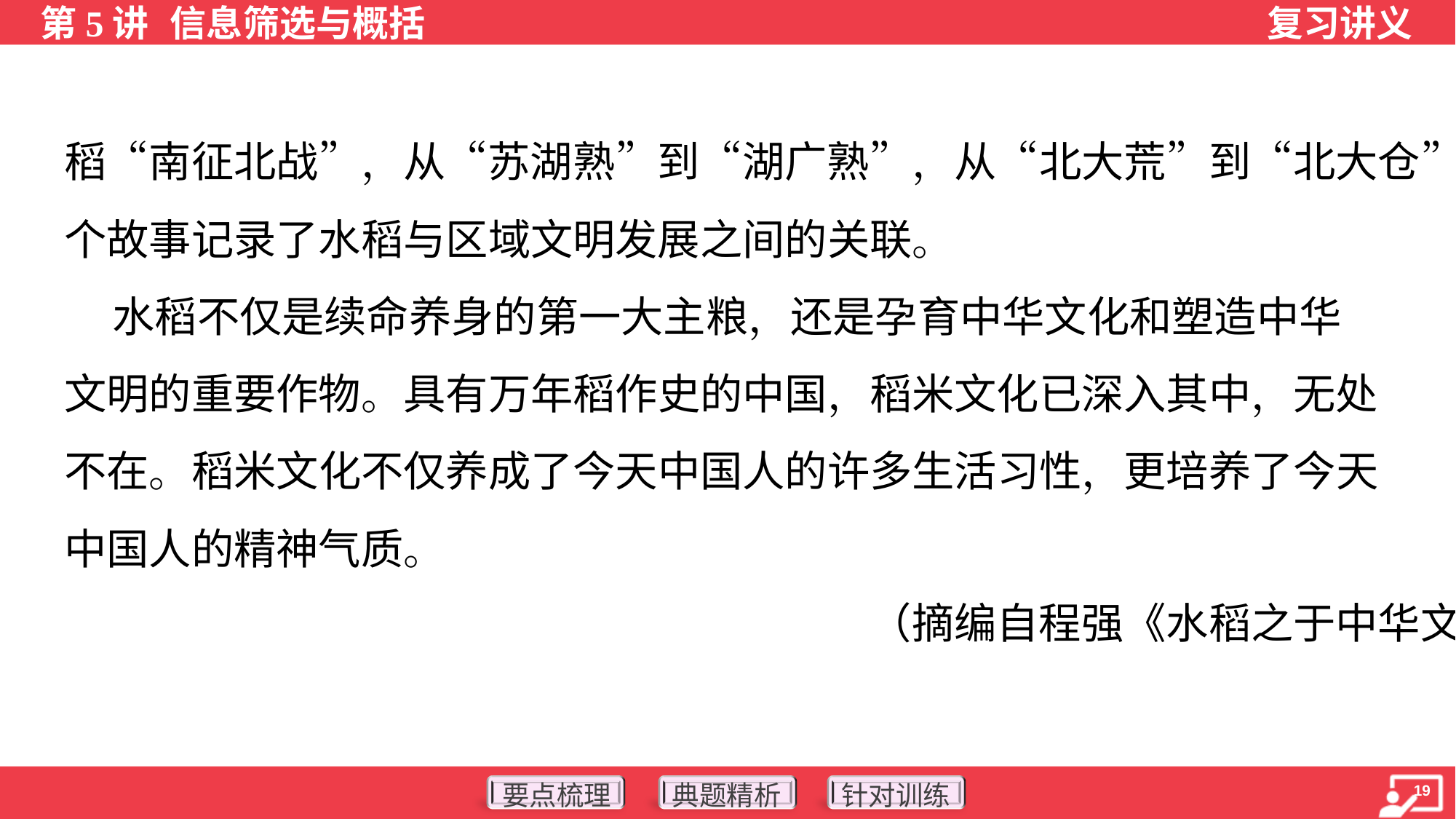

稻“南征北战”，从“苏湖熟”到“湖广熟”，从“北大荒”到“北大仓”，一个
个故事记录了水稻与区域文明发展之间的关联。
    水稻不仅是续命养身的第一大主粮，还是孕育中华文化和塑造中华
文明的重要作物。具有万年稻作史的中国，稻米文化已深入其中，无处
不在。稻米文化不仅养成了今天中国人的许多生活习性，更培养了今天
中国人的精神气质。
（摘编自程强《水稻之于中华文明》）